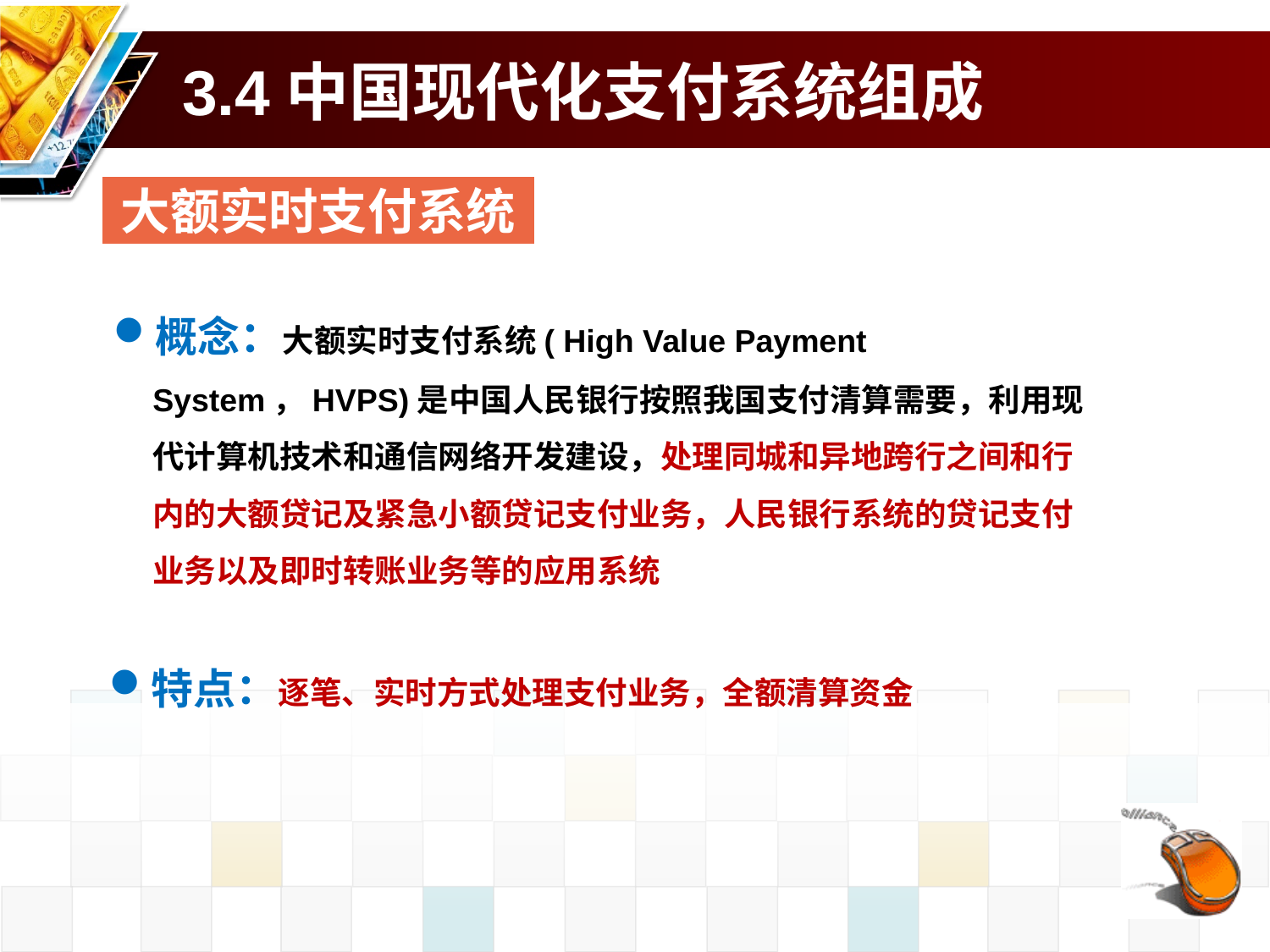

# 3.4中国现代化支付系统组成
大额实时支付系统
概念：大额实时支付系统( High Value Payment System，HVPS)是中国人民银行按照我国支付清算需要，利用现代计算机技术和通信网络开发建设，处理同城和异地跨行之间和行内的大额贷记及紧急小额贷记支付业务，人民银行系统的贷记支付业务以及即时转账业务等的应用系统
特点：逐笔、实时方式处理支付业务，全额清算资金